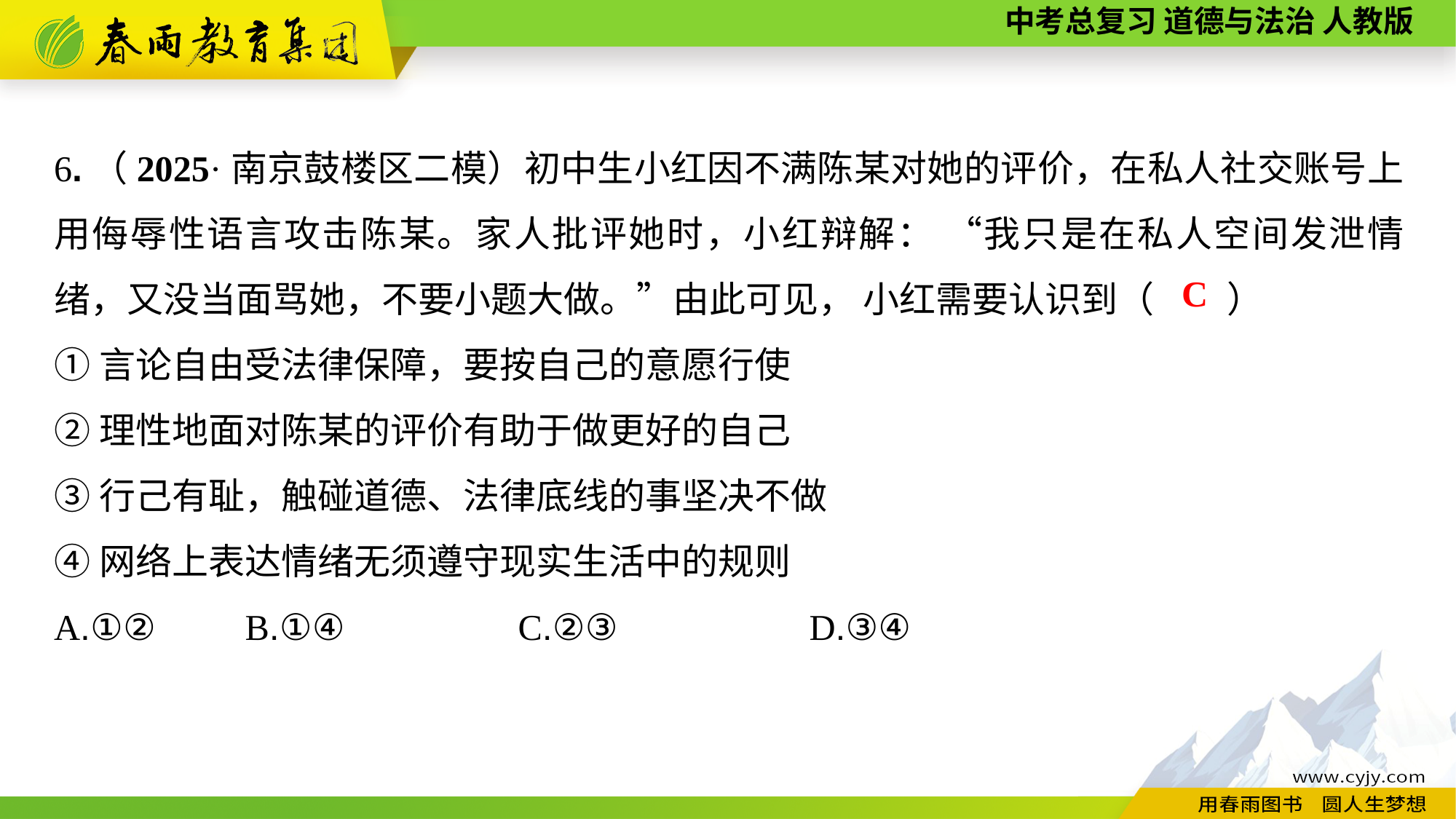

6.（2025·南京鼓楼区二模）初中生小红因不满陈某对她的评价，在私人社交账号上用侮辱性语言攻击陈某。家人批评她时，小红辩解： “我只是在私人空间发泄情绪，又没当面骂她，不要小题大做。”由此可见， 小红需要认识到（　　）
①言论自由受法律保障，要按自己的意愿行使
②理性地面对陈某的评价有助于做更好的自己
③行己有耻，触碰道德、法律底线的事坚决不做
④网络上表达情绪无须遵守现实生活中的规则
A.①②	         B.①④	               C.②③	           D.③④
C